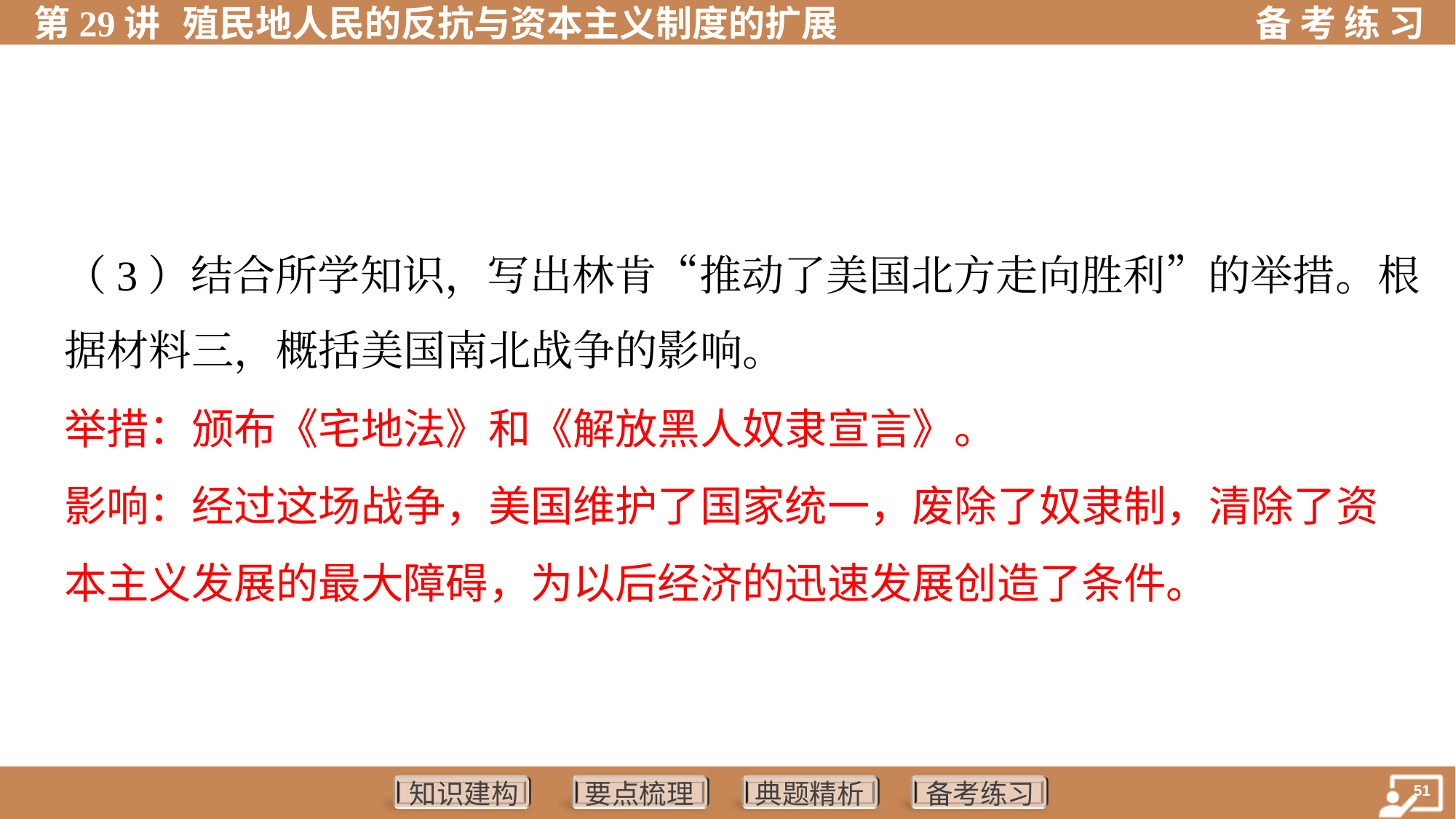

（3）结合所学知识，写出林肯“推动了美国北方走向胜利”的举措。根
据材料三，概括美国南北战争的影响。
举措：颁布《宅地法》和《解放黑人奴隶宣言》。
影响：经过这场战争，美国维护了国家统一，废除了奴隶制，清除了资
本主义发展的最大障碍，为以后经济的迅速发展创造了条件。